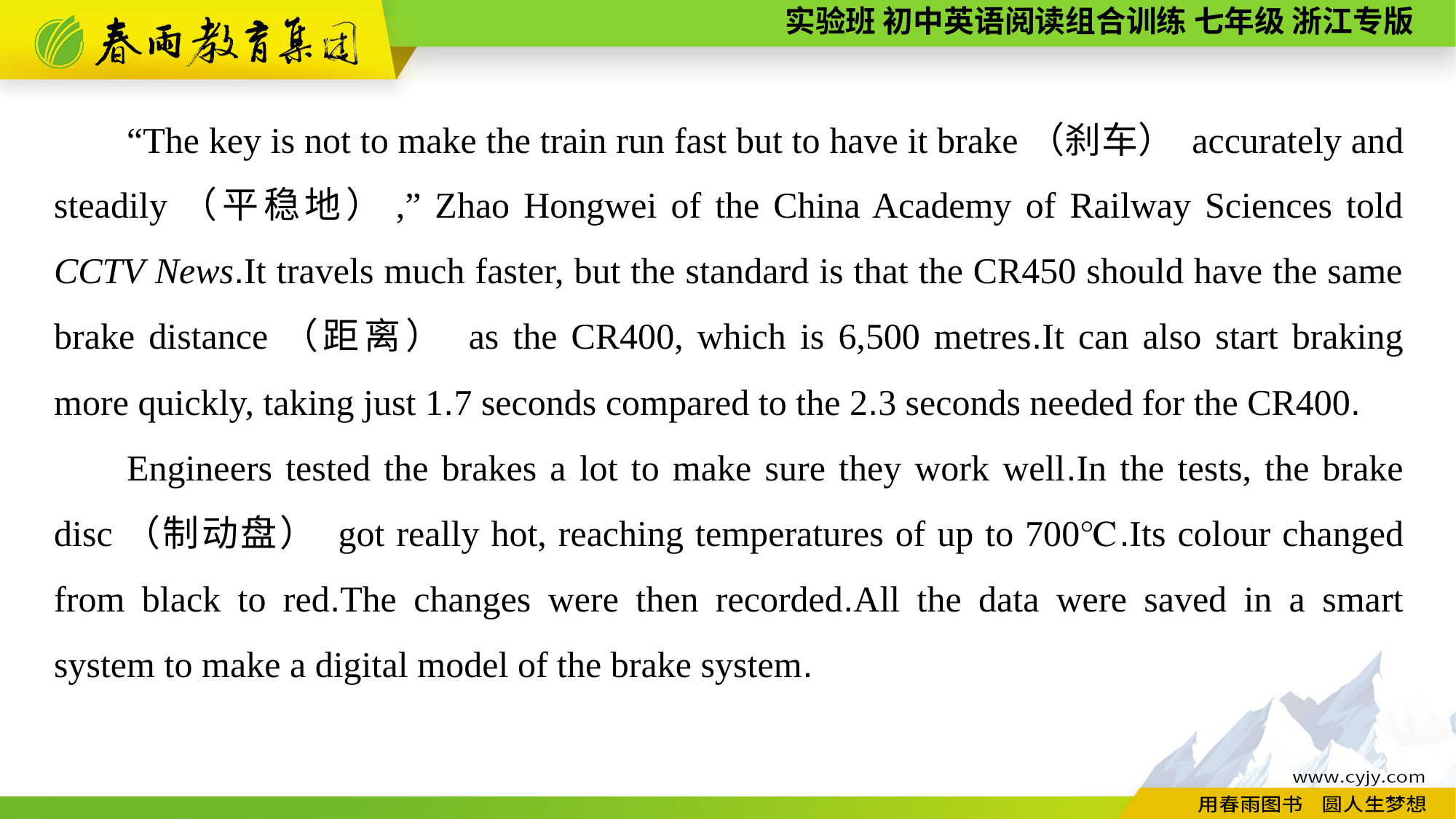

“The key is not to make the train run fast but to have it brake（刹车） accurately and steadily（平稳地）,” Zhao Hongwei of the China Academy of Railway Sciences told CCTV News.It travels much faster, but the standard is that the CR450 should have the same brake distance（距离） as the CR400, which is 6,500 metres.It can also start braking more quickly, taking just 1.7 seconds compared to the 2.3 seconds needed for the CR400.
Engineers tested the brakes a lot to make sure they work well.In the tests, the brake disc（制动盘） got really hot, reaching temperatures of up to 700℃.Its colour changed from black to red.The changes were then recorded.All the data were saved in a smart system to make a digital model of the brake system.